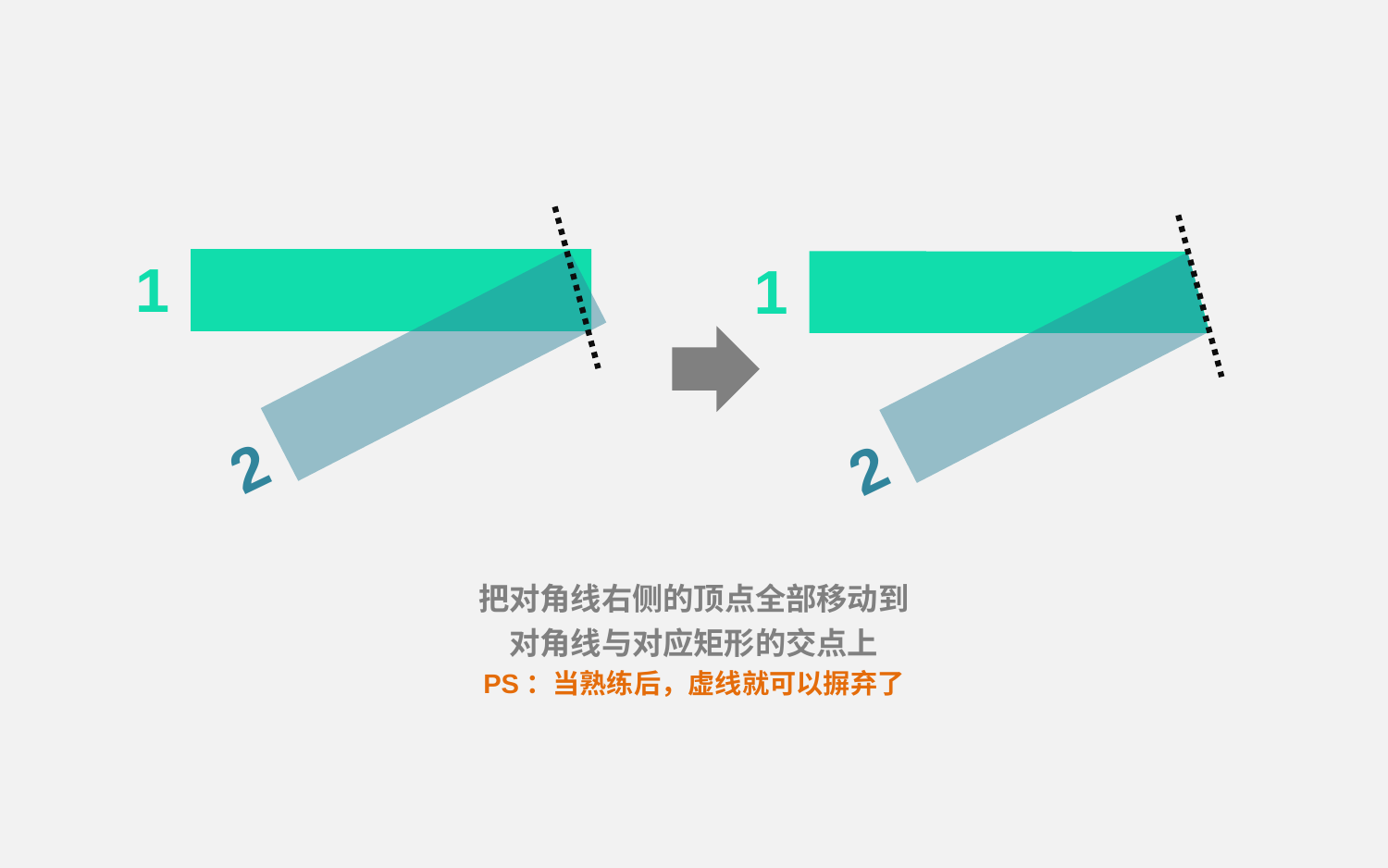

1
1

2
2
把对角线右侧的顶点全部移动到
对角线与对应矩形的交点上
PS：当熟练后，虚线就可以摒弃了